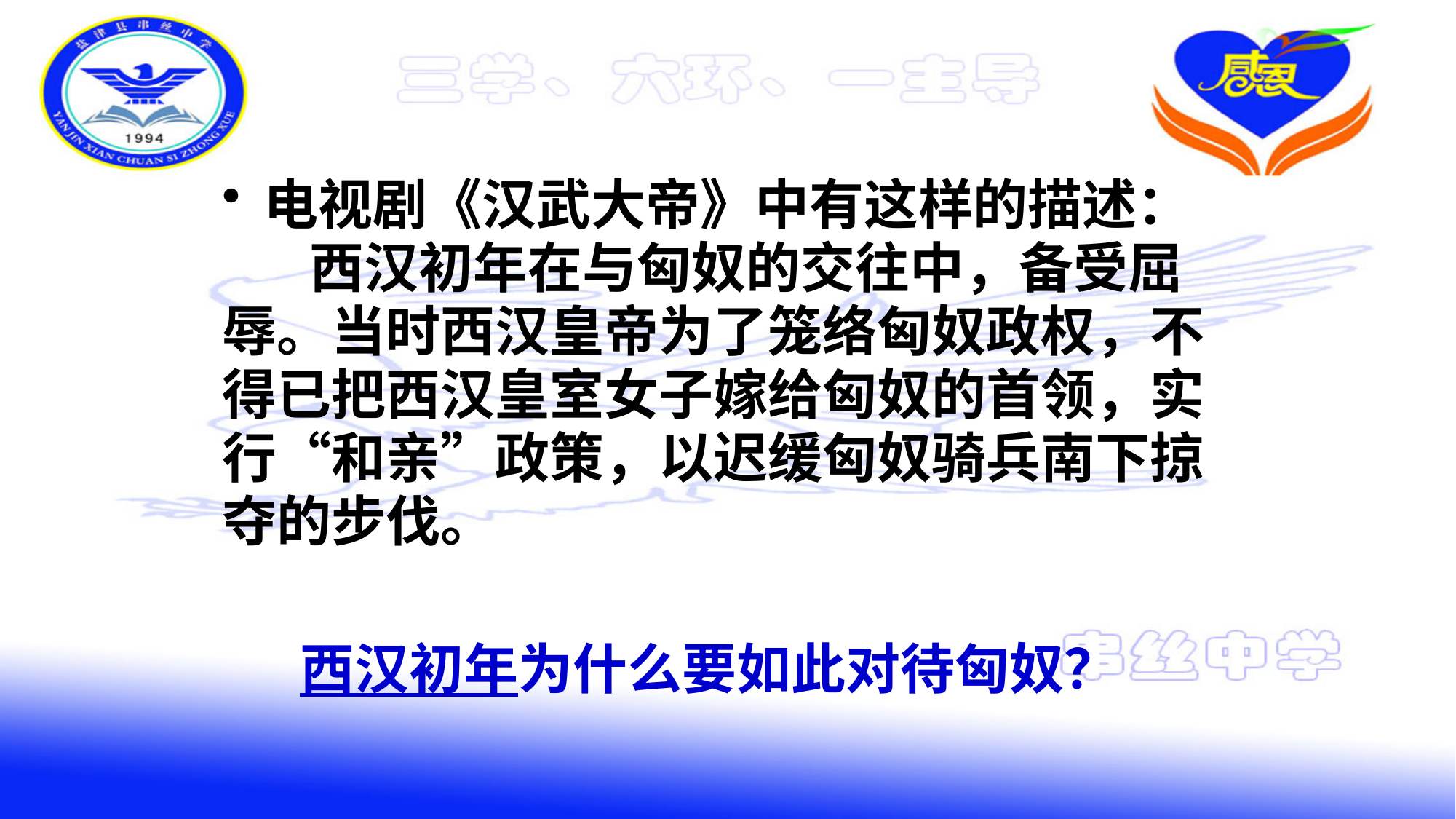

电视剧《汉武大帝》中有这样的描述：
      西汉初年在与匈奴的交往中，备受屈
辱。当时西汉皇帝为了笼络匈奴政权，不
得已把西汉皇室女子嫁给匈奴的首领，实
行“和亲”政策，以迟缓匈奴骑兵南下掠
夺的步伐。
西汉初年为什么要如此对待匈奴？